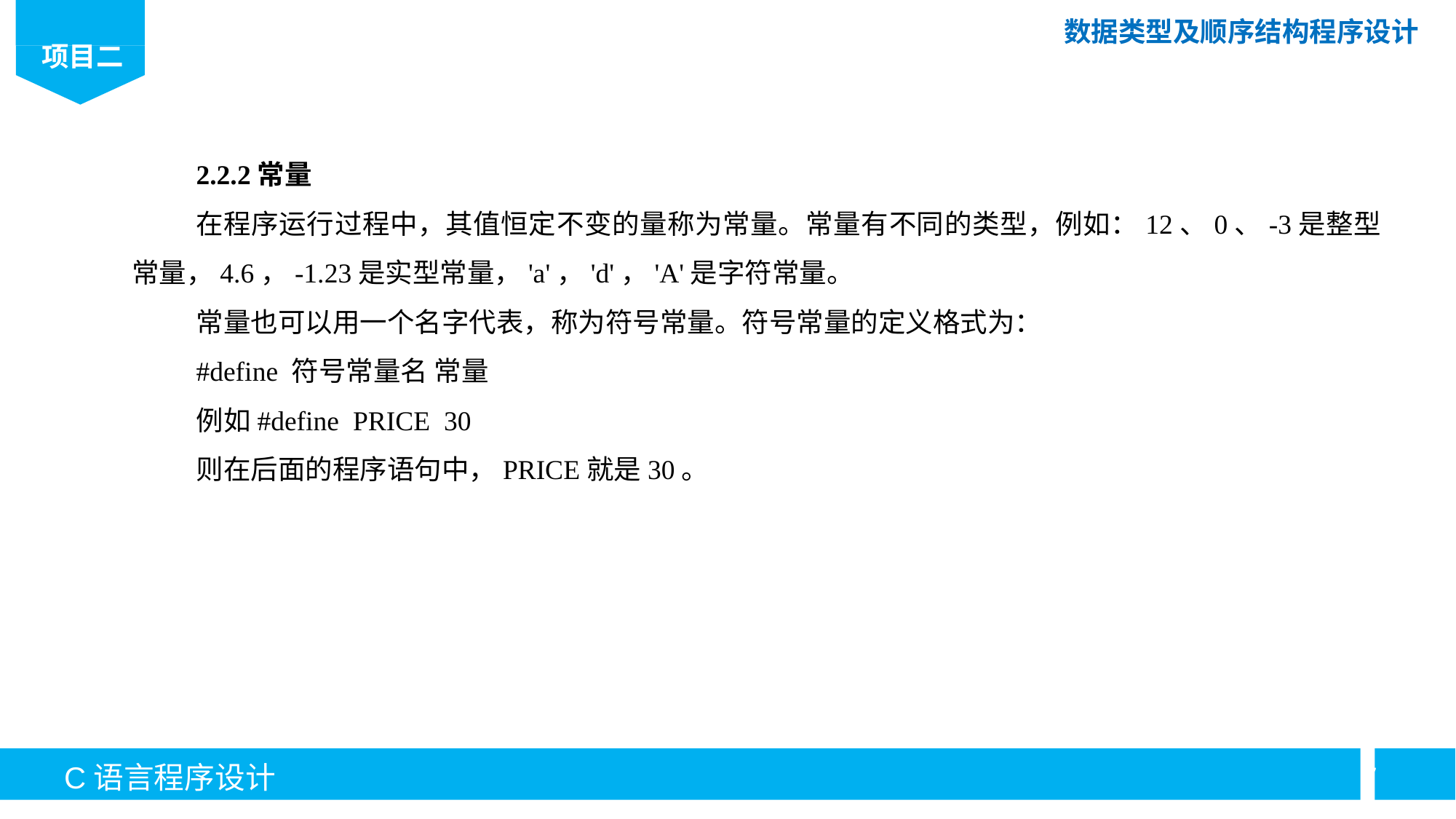

2.2.2常量
在程序运行过程中，其值恒定不变的量称为常量。常量有不同的类型，例如：12、0、-3是整型常量，4.6，-1.23是实型常量，'a'，'d'，'A'是字符常量。
常量也可以用一个名字代表，称为符号常量。符号常量的定义格式为：
#define 符号常量名 常量
例如#define  PRICE  30
则在后面的程序语句中，PRICE就是30。